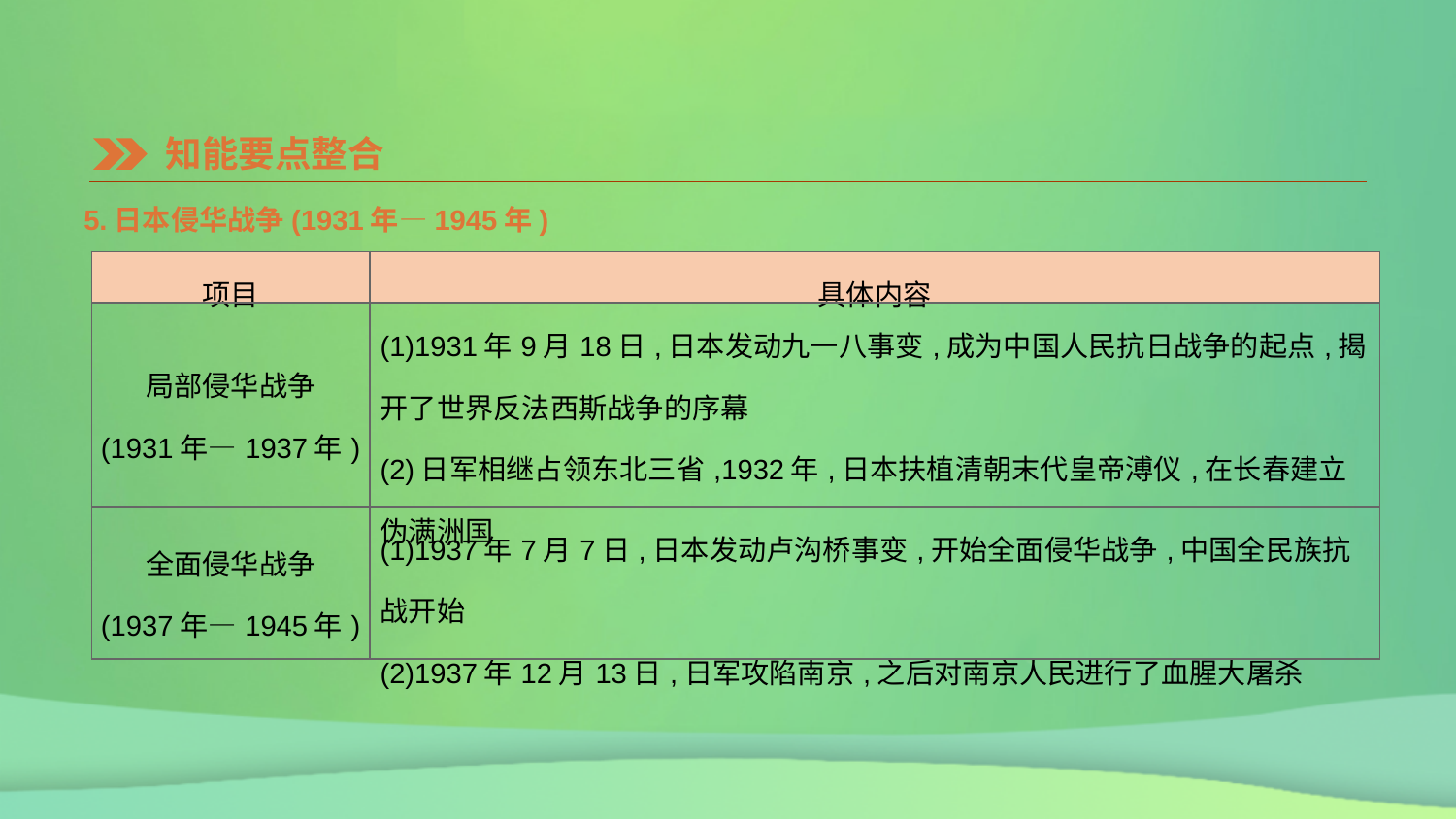

知能要点整合

5.日本侵华战争(1931年—1945年)
| 项目 | 具体内容 |
| --- | --- |
| 局部侵华战争 (1931年—1937年) | (1)1931年9月18日,日本发动九一八事变,成为中国人民抗日战争的起点,揭开了世界反法西斯战争的序幕 (2)日军相继占领东北三省,1932年,日本扶植清朝末代皇帝溥仪,在长春建立伪满洲国 |
| 全面侵华战争 (1937年—1945年) | (1)1937年7月7日,日本发动卢沟桥事变,开始全面侵华战争,中国全民族抗战开始 (2)1937年12月13日,日军攻陷南京,之后对南京人民进行了血腥大屠杀 |